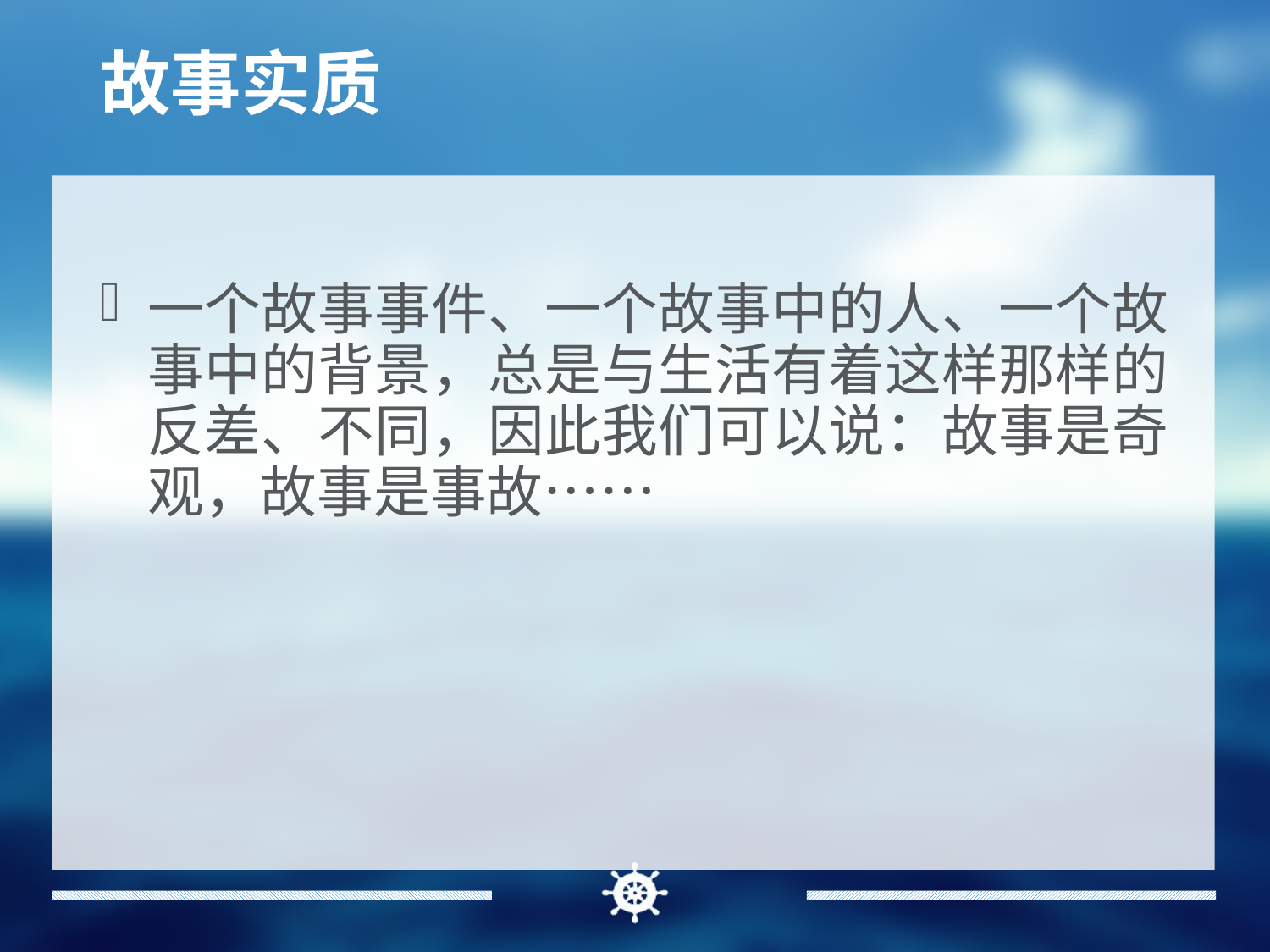

# 故事实质

一个故事事件、一个故事中的人、一个故事中的背景，总是与生活有着这样那样的反差、不同，因此我们可以说：故事是奇观，故事是事故……